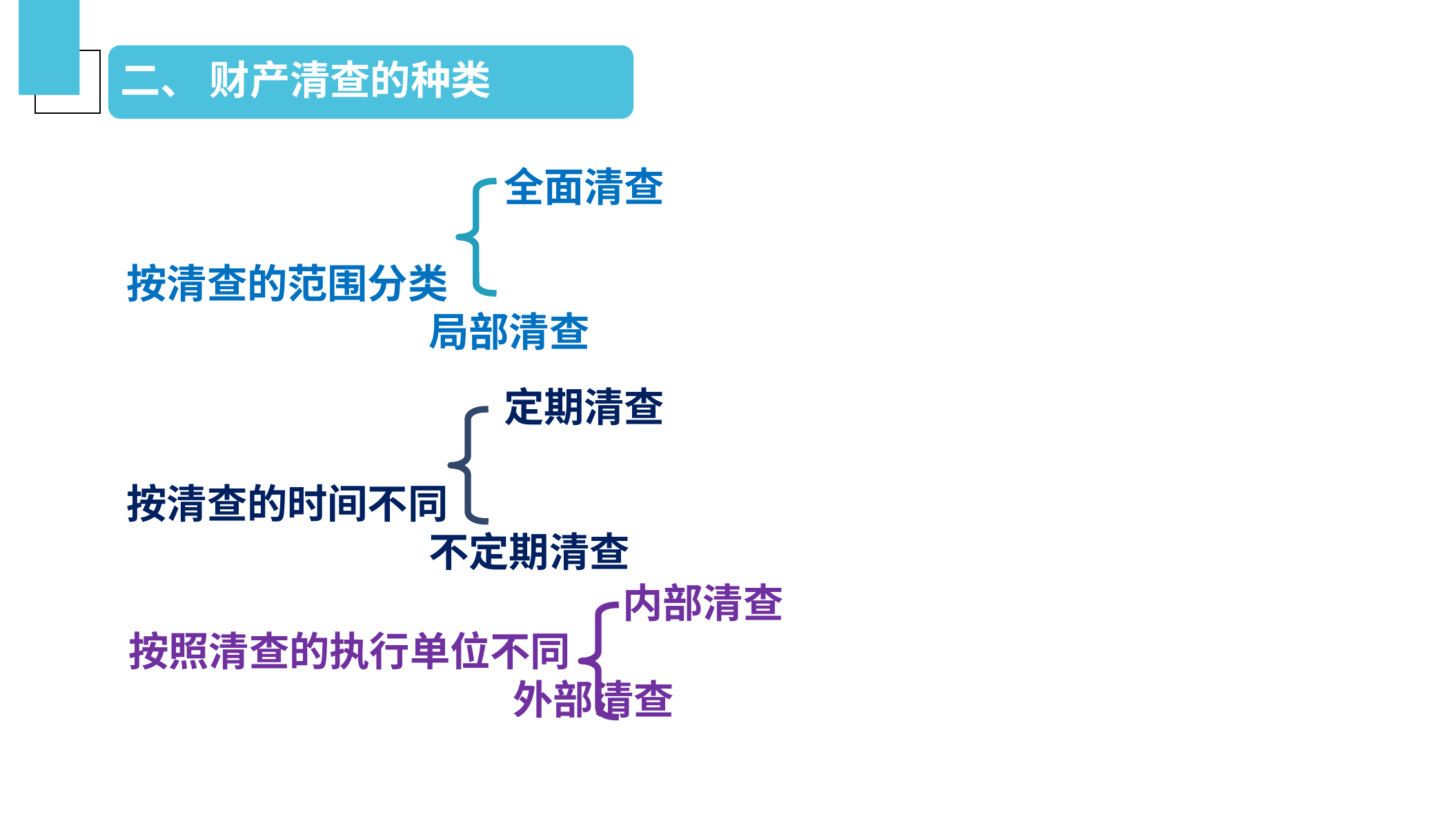

二、 财产清查的种类
                                         全面清查
按清查的范围分类
                                局部清查

                                         定期清查
按清查的时间不同
                                不定期清查

                                                      内部清查
按照清查的执行单位不同
                                         外部清查